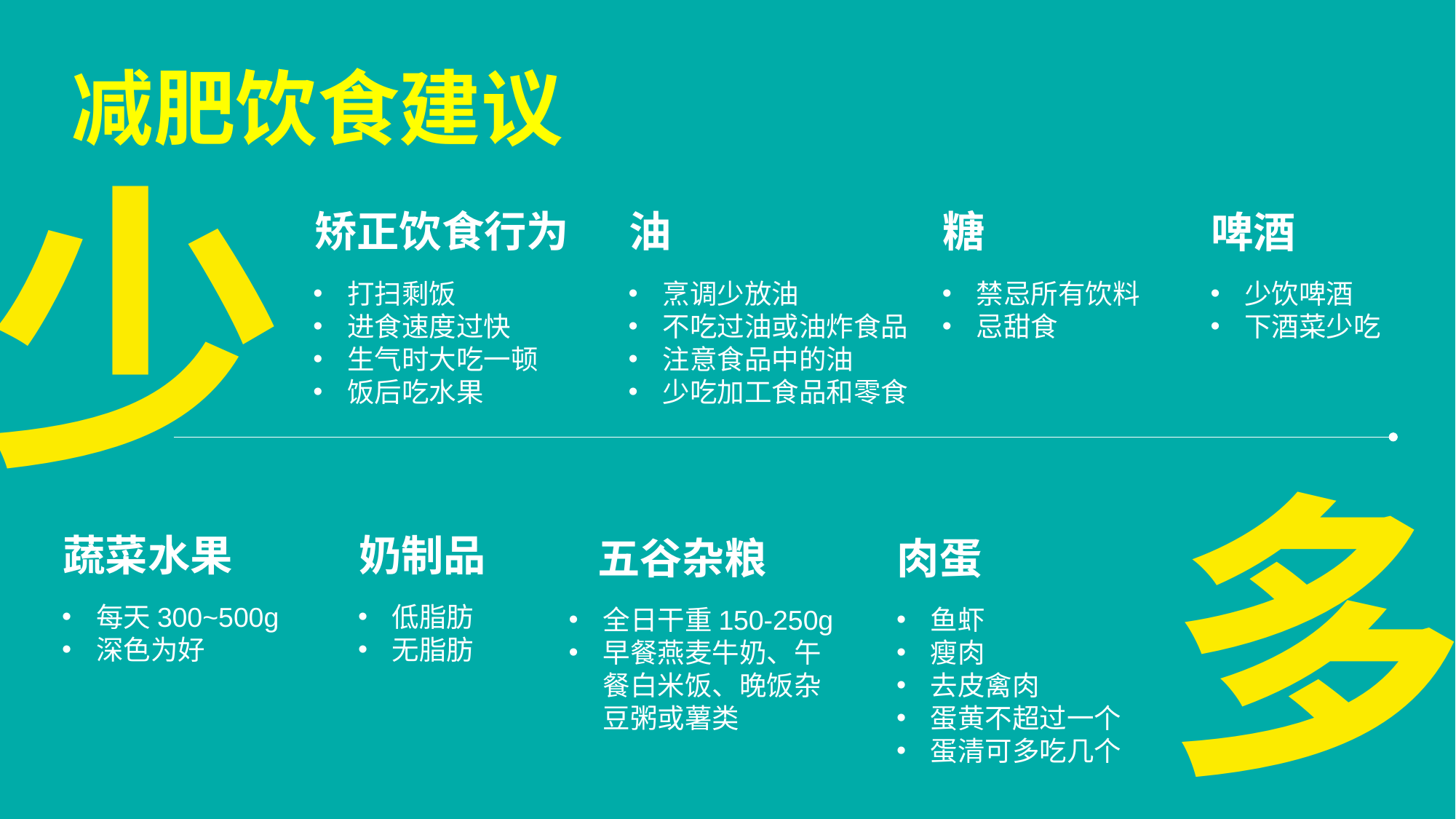

减肥饮食建议
少
矫正饮食行为
打扫剩饭
进食速度过快
生气时大吃一顿
饭后吃水果
油
烹调少放油
不吃过油或油炸食品
注意食品中的油
少吃加工食品和零食
糖
禁忌所有饮料
忌甜食
啤酒
少饮啤酒
下酒菜少吃
多
蔬菜水果
每天300~500g
深色为好
奶制品
低脂肪
无脂肪
五谷杂粮
全日干重150-250g
早餐燕麦牛奶、午餐白米饭、晚饭杂豆粥或薯类
肉蛋
鱼虾
瘦肉
去皮禽肉
蛋黄不超过一个
蛋清可多吃几个